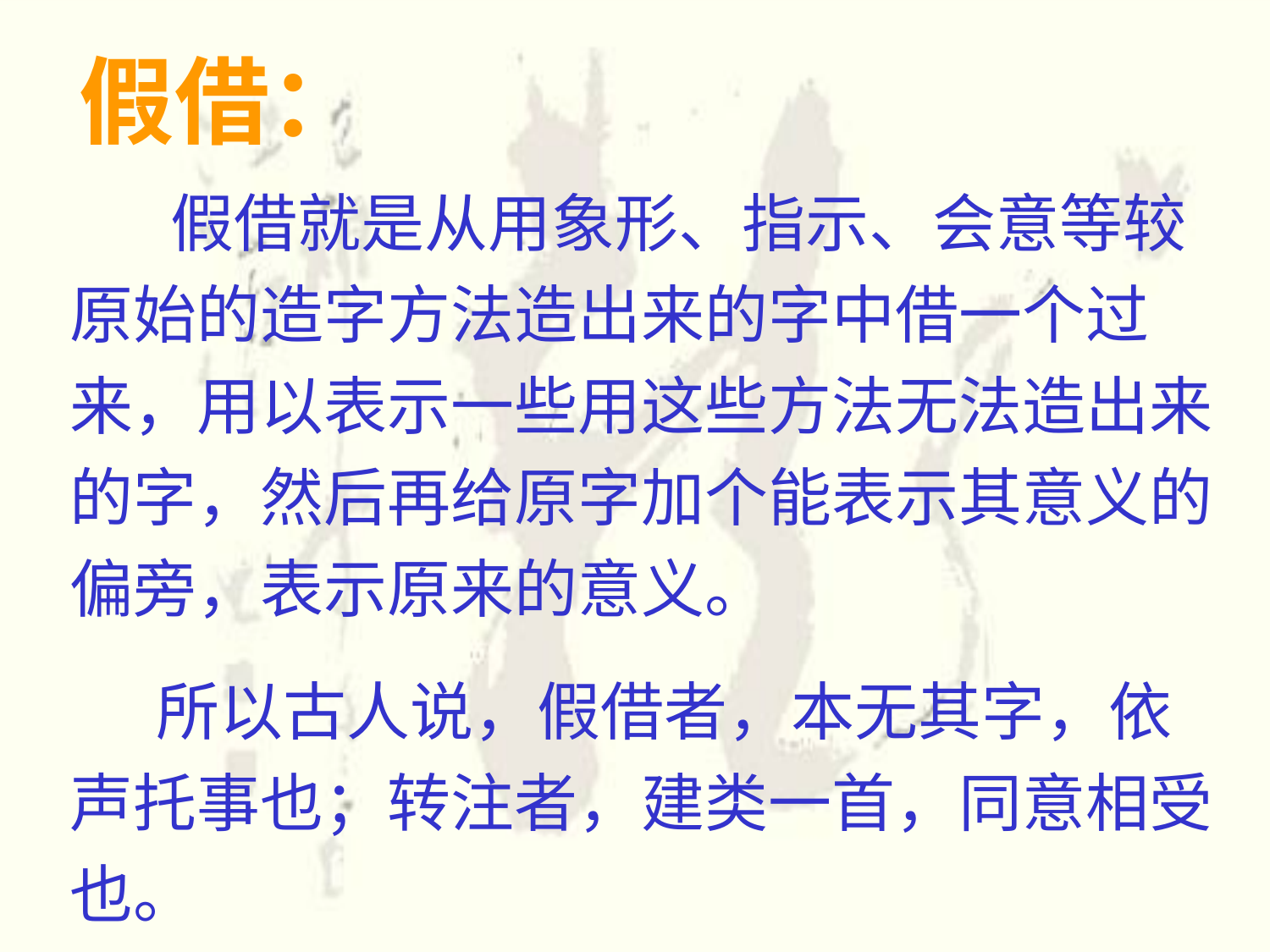

假借：
      假借就是从用象形、指示、会意等较原始的造字方法造出来的字中借一个过来，用以表示一些用这些方法无法造出来的字，然后再给原字加个能表示其意义的偏旁，表示原来的意义。
     所以古人说，假借者，本无其字，依声托事也；转注者，建类一首，同意相受也。